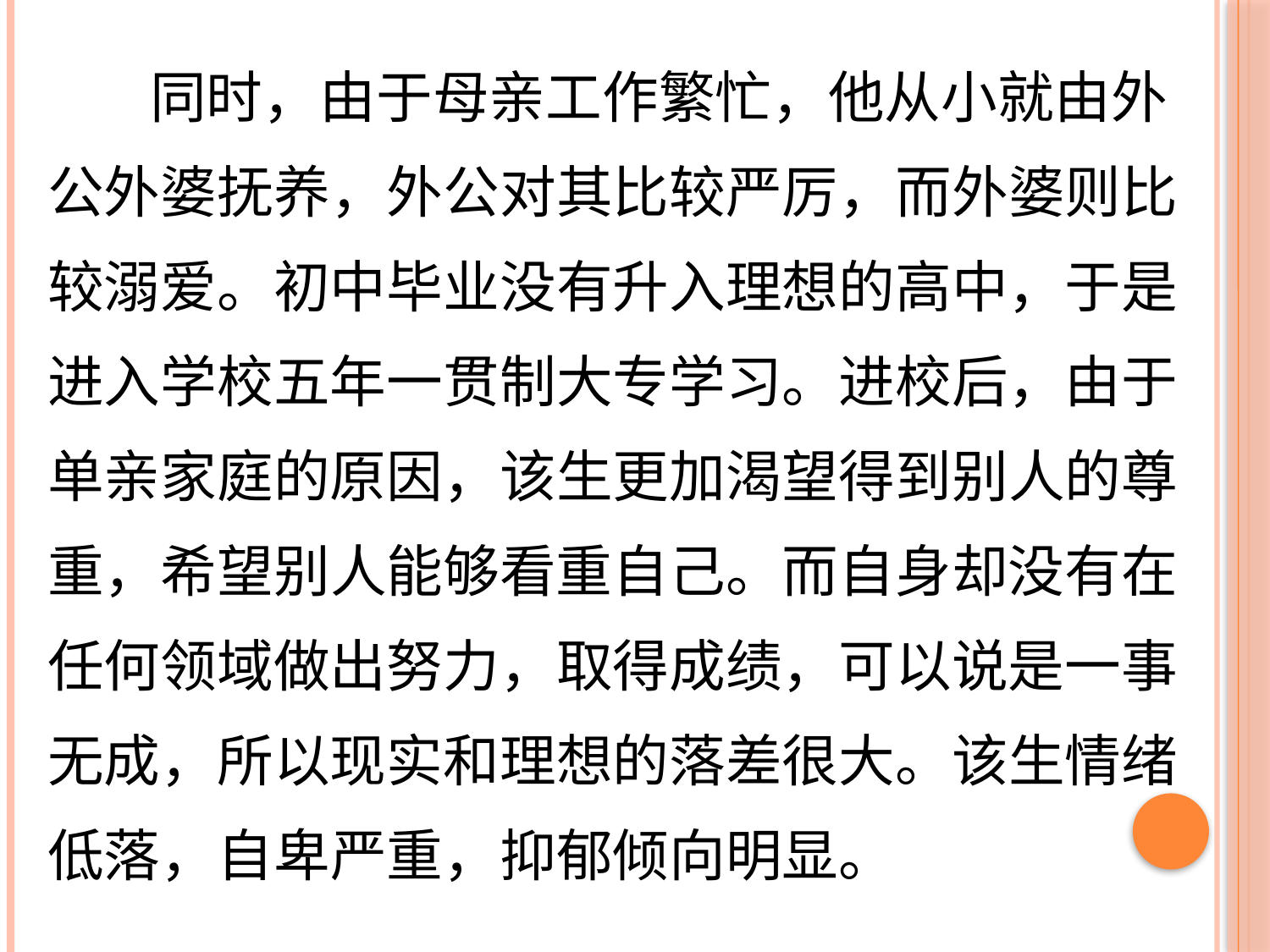

同时，由于母亲工作繁忙，他从小就由外公外婆抚养，外公对其比较严厉，而外婆则比较溺爱。初中毕业没有升入理想的高中，于是进入学校五年一贯制大专学习。进校后，由于单亲家庭的原因，该生更加渴望得到别人的尊重，希望别人能够看重自己。而自身却没有在任何领域做出努力，取得成绩，可以说是一事无成，所以现实和理想的落差很大。该生情绪低落，自卑严重，抑郁倾向明显。